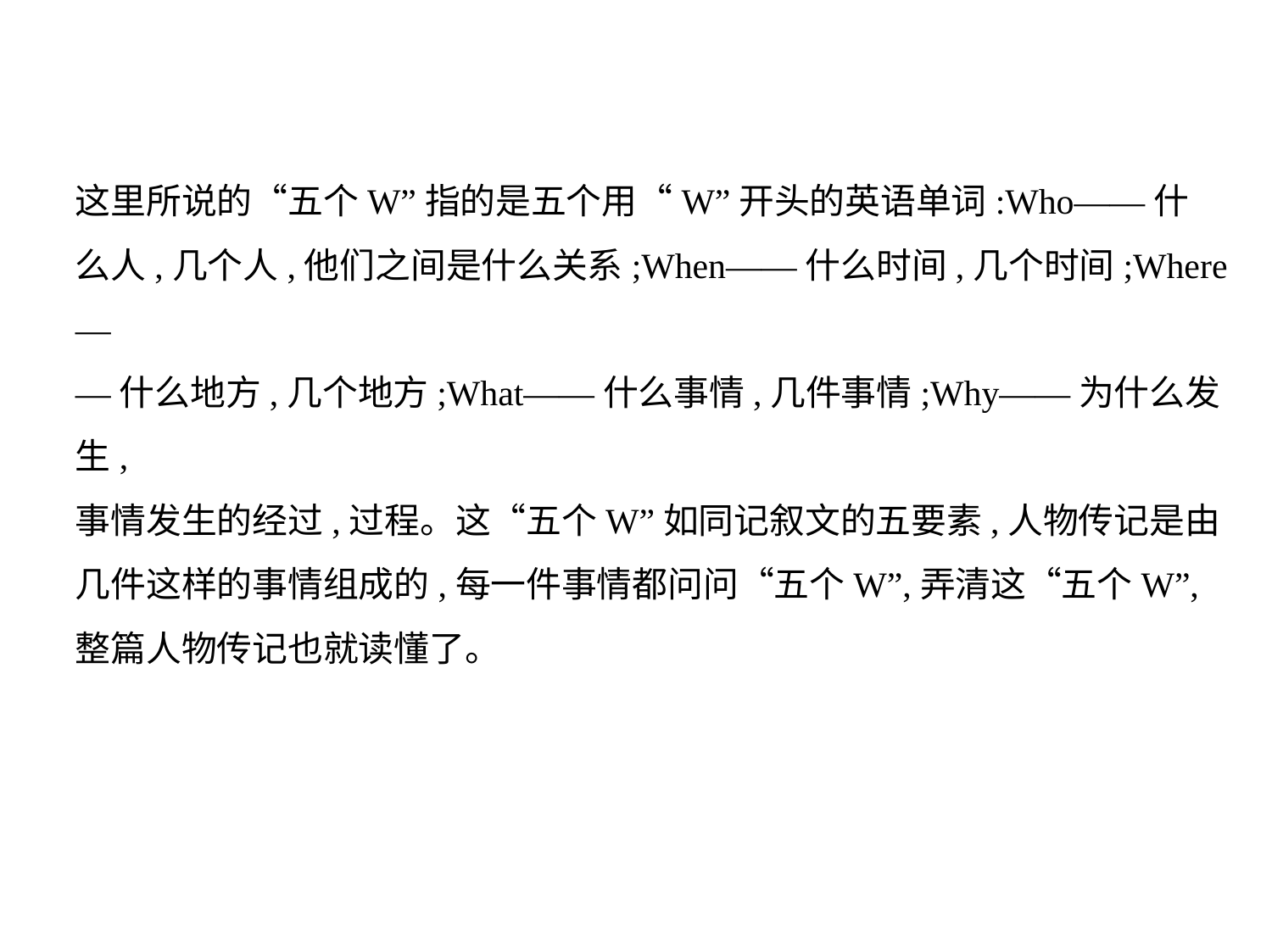

这里所说的“五个W”指的是五个用“W”开头的英语单词:Who——什
么人,几个人,他们之间是什么关系;When——什么时间,几个时间;Where—
—什么地方,几个地方;What——什么事情,几件事情;Why——为什么发生,
事情发生的经过,过程。这“五个W”如同记叙文的五要素,人物传记是由
几件这样的事情组成的,每一件事情都问问“五个W”,弄清这“五个W”,
整篇人物传记也就读懂了。